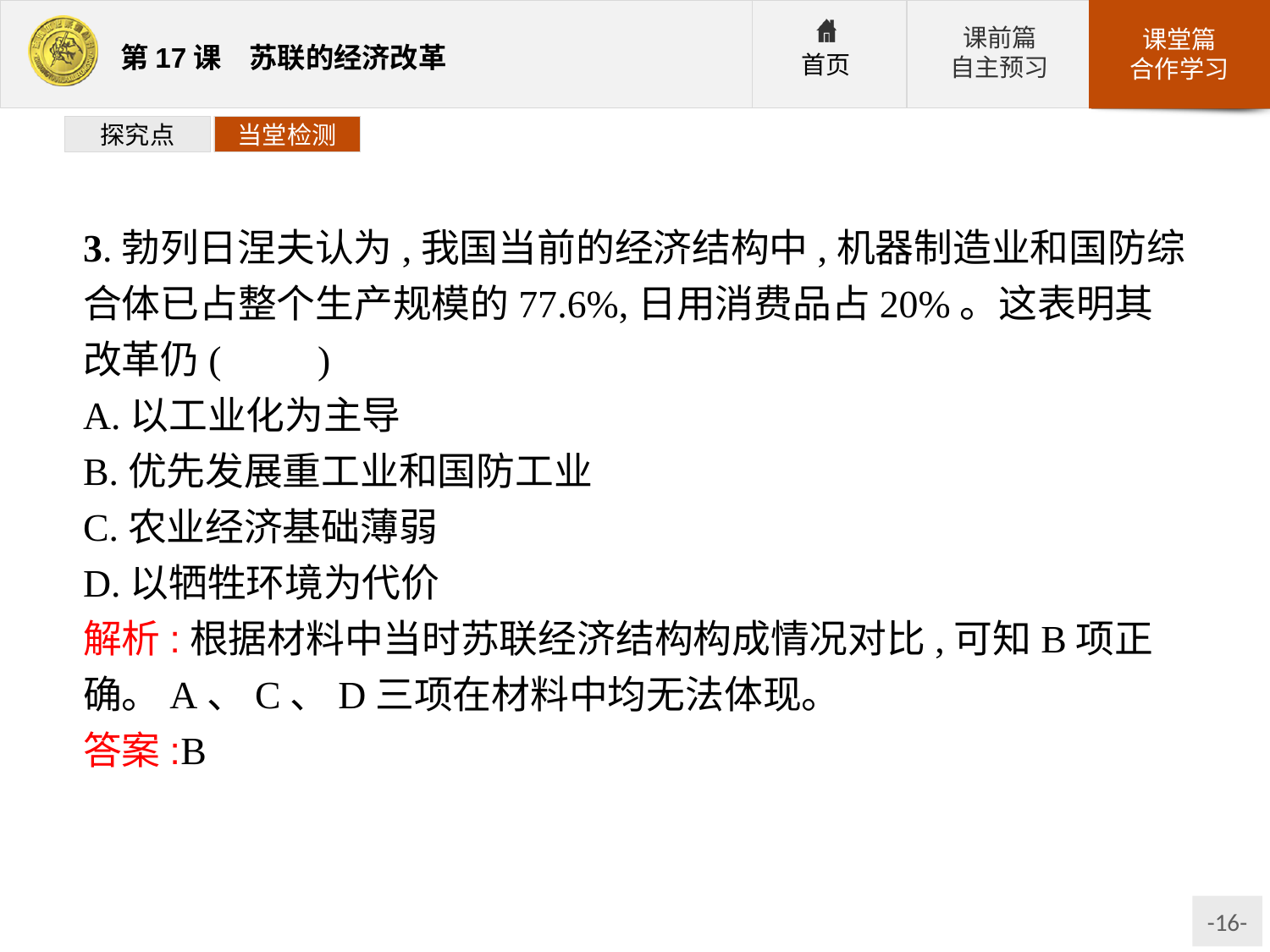

探究点
当堂检测
3.勃列日涅夫认为,我国当前的经济结构中,机器制造业和国防综合体已占整个生产规模的77.6%,日用消费品占20%。这表明其改革仍(　　)
A.以工业化为主导
B.优先发展重工业和国防工业
C.农业经济基础薄弱
D.以牺牲环境为代价
解析:根据材料中当时苏联经济结构构成情况对比,可知B项正确。A、C、D三项在材料中均无法体现。
答案:B